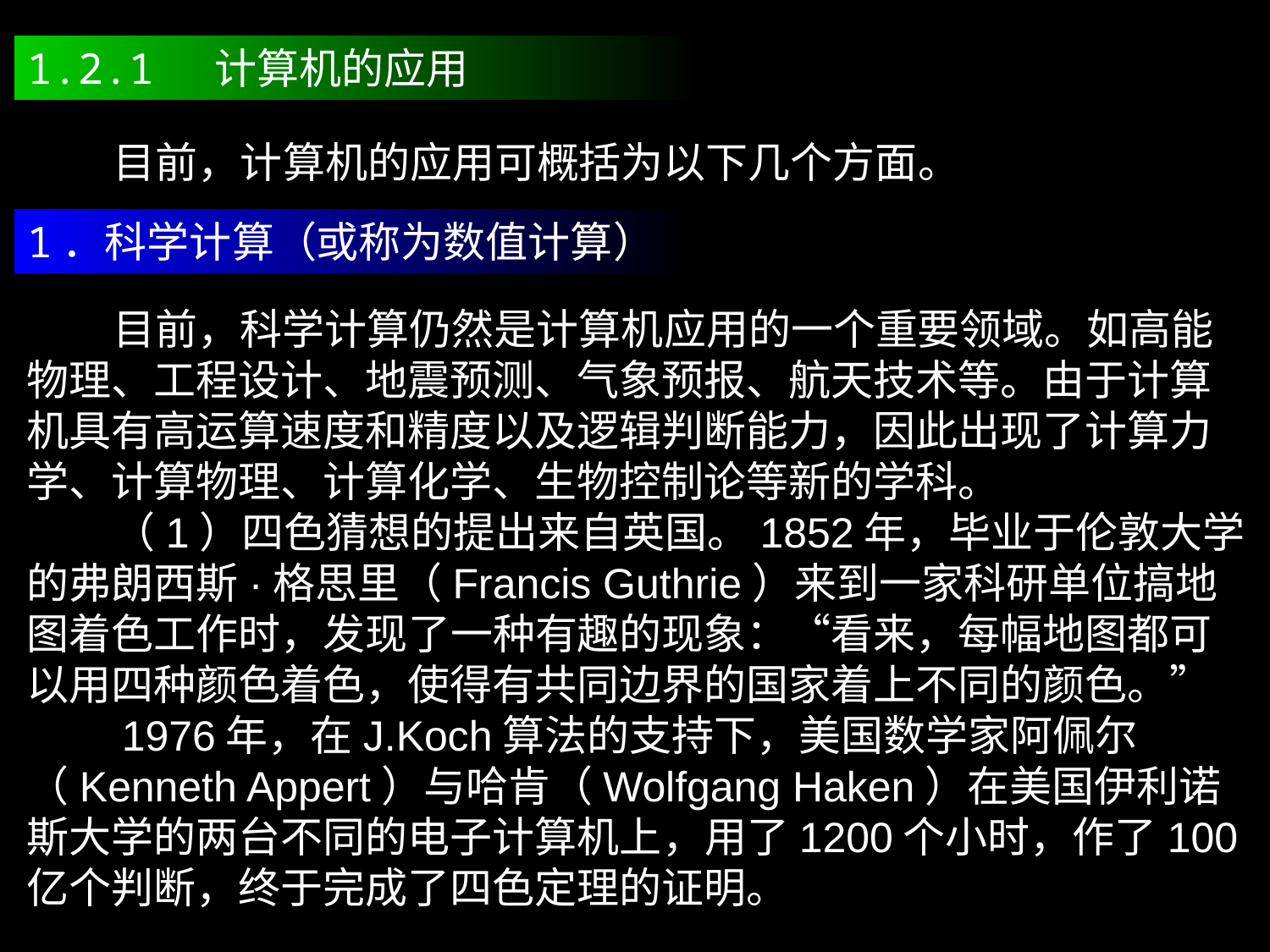

1.2.1  计算机的应用
        目前，计算机的应用可概括为以下几个方面。
1．科学计算（或称为数值计算）
        目前，科学计算仍然是计算机应用的一个重要领域。如高能物理、工程设计、地震预测、气象预报、航天技术等。由于计算机具有高运算速度和精度以及逻辑判断能力，因此出现了计算力学、计算物理、计算化学、生物控制论等新的学科。
        （1）四色猜想的提出来自英国。1852年，毕业于伦敦大学的弗朗西斯·格思里（Francis Guthrie）来到一家科研单位搞地图着色工作时，发现了一种有趣的现象：“看来，每幅地图都可以用四种颜色着色，使得有共同边界的国家着上不同的颜色。”
        1976年，在J.Koch算法的支持下，美国数学家阿佩尔（Kenneth Appert）与哈肯（Wolfgang Haken）在美国伊利诺斯大学的两台不同的电子计算机上，用了1200个小时，作了100亿个判断，终于完成了四色定理的证明。